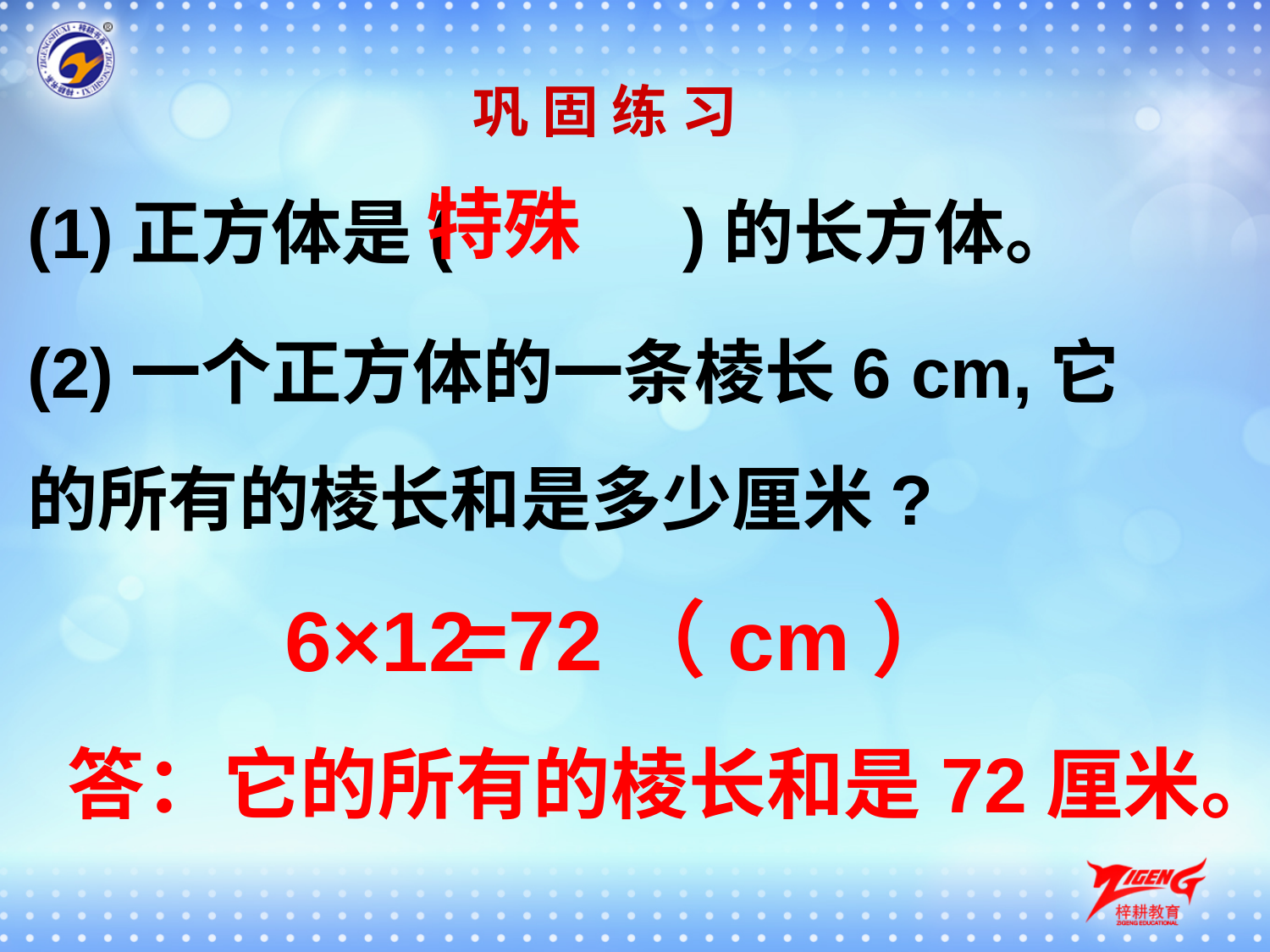

巩 固 练 习
(1)正方体是(  　　 )的长方体。
特殊
(2)一个正方体的一条棱长6 cm,它的所有的棱长和是多少厘米?
=72（cm）
6×12
答：它的所有的棱长和是72厘米。